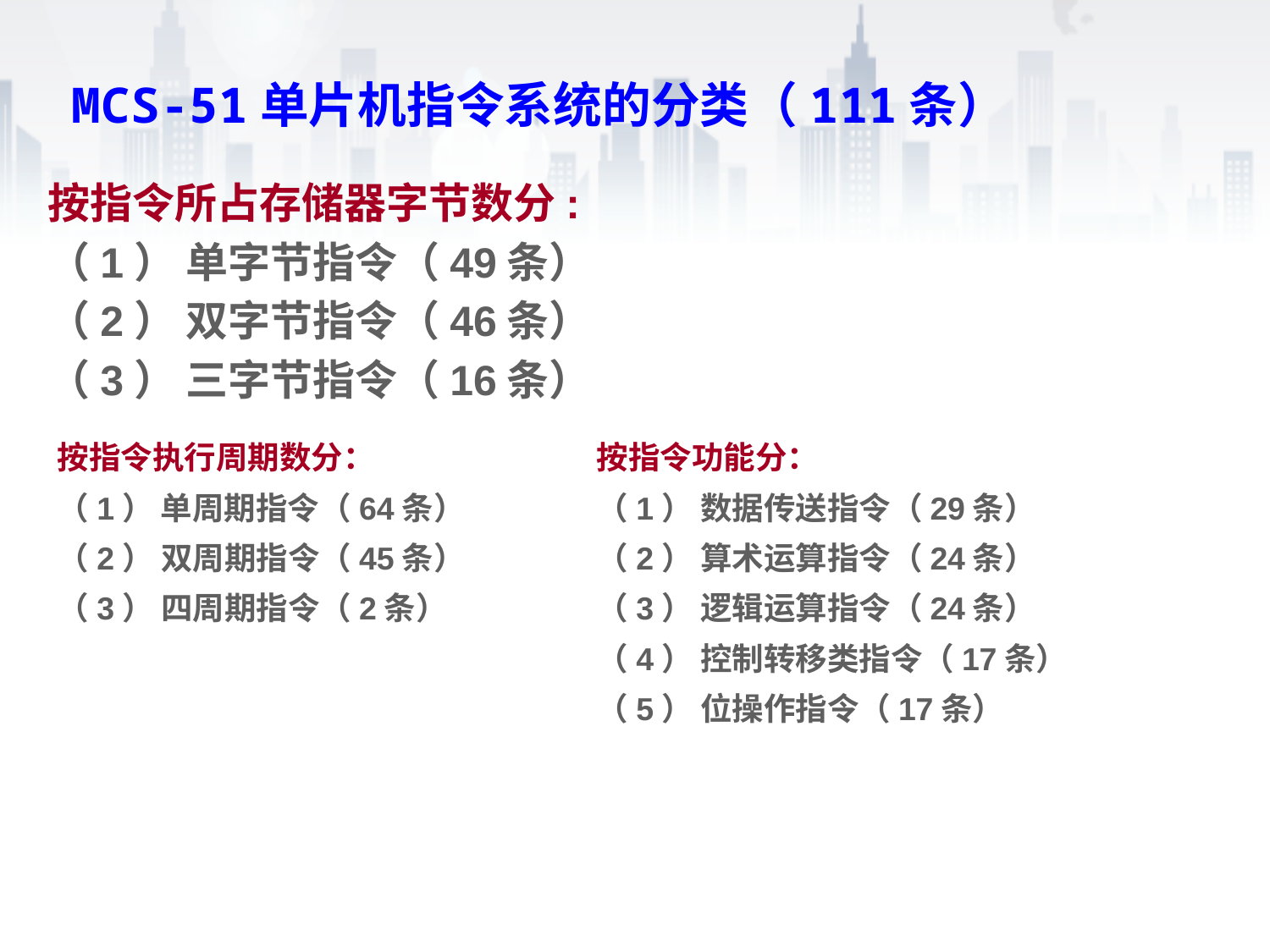

# MCS-51单片机指令系统的分类（111条）
按指令所占存储器字节数分:
（1） 单字节指令（49条）
（2） 双字节指令（46条）
（3） 三字节指令（16条）
按指令执行周期数分：
（1） 单周期指令（64条）
（2） 双周期指令（45条）
（3） 四周期指令（2条）
按指令功能分：
（1） 数据传送指令（29条）
（2） 算术运算指令（24条）
（3） 逻辑运算指令（24条）
（4） 控制转移类指令（17条）
（5） 位操作指令（17条）